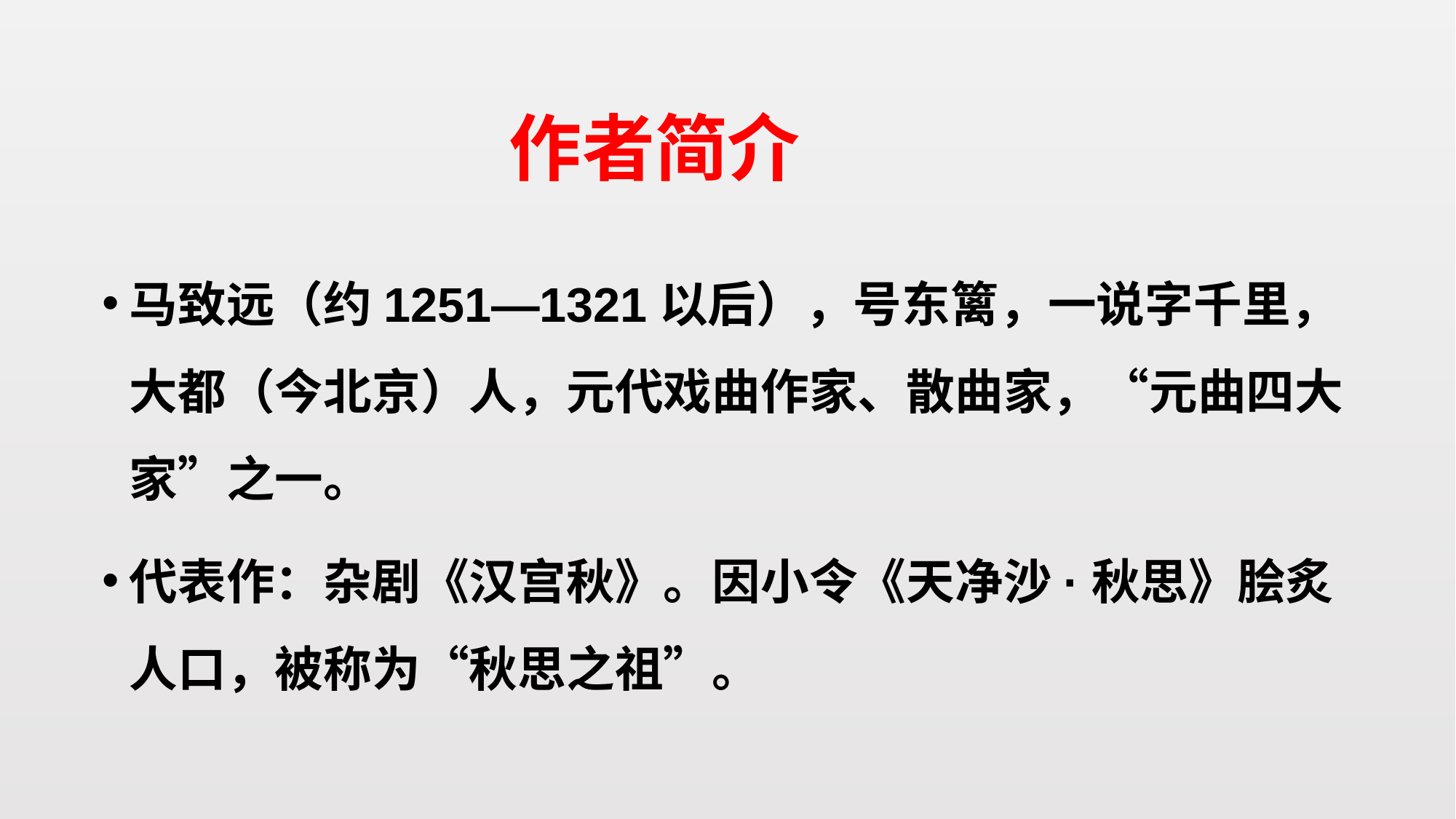

# 作者简介
马致远（约1251—1321以后），号东篱，一说字千里，大都（今北京）人，元代戏曲作家、散曲家，“元曲四大家”之一。
代表作：杂剧《汉宫秋》。因小令《天净沙·秋思》脍炙人口，被称为“秋思之祖”。